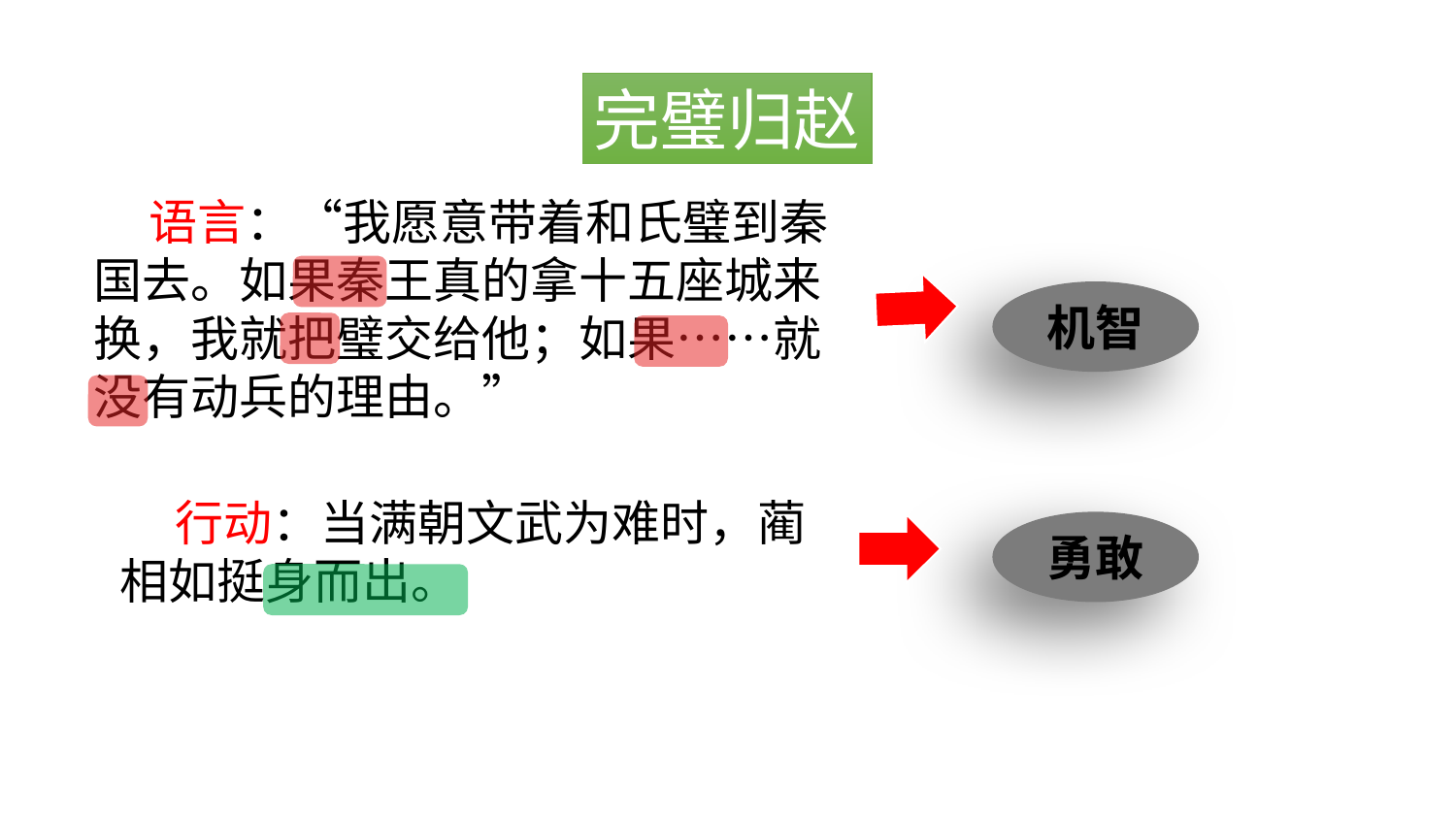

完璧归赵
    语言：“我愿意带着和氏璧到秦国去。如果秦王真的拿十五座城来换，我就把璧交给他；如果……就没有动兵的理由。”

机智

    行动：当满朝文武为难时，蔺相如挺身而出。

勇敢